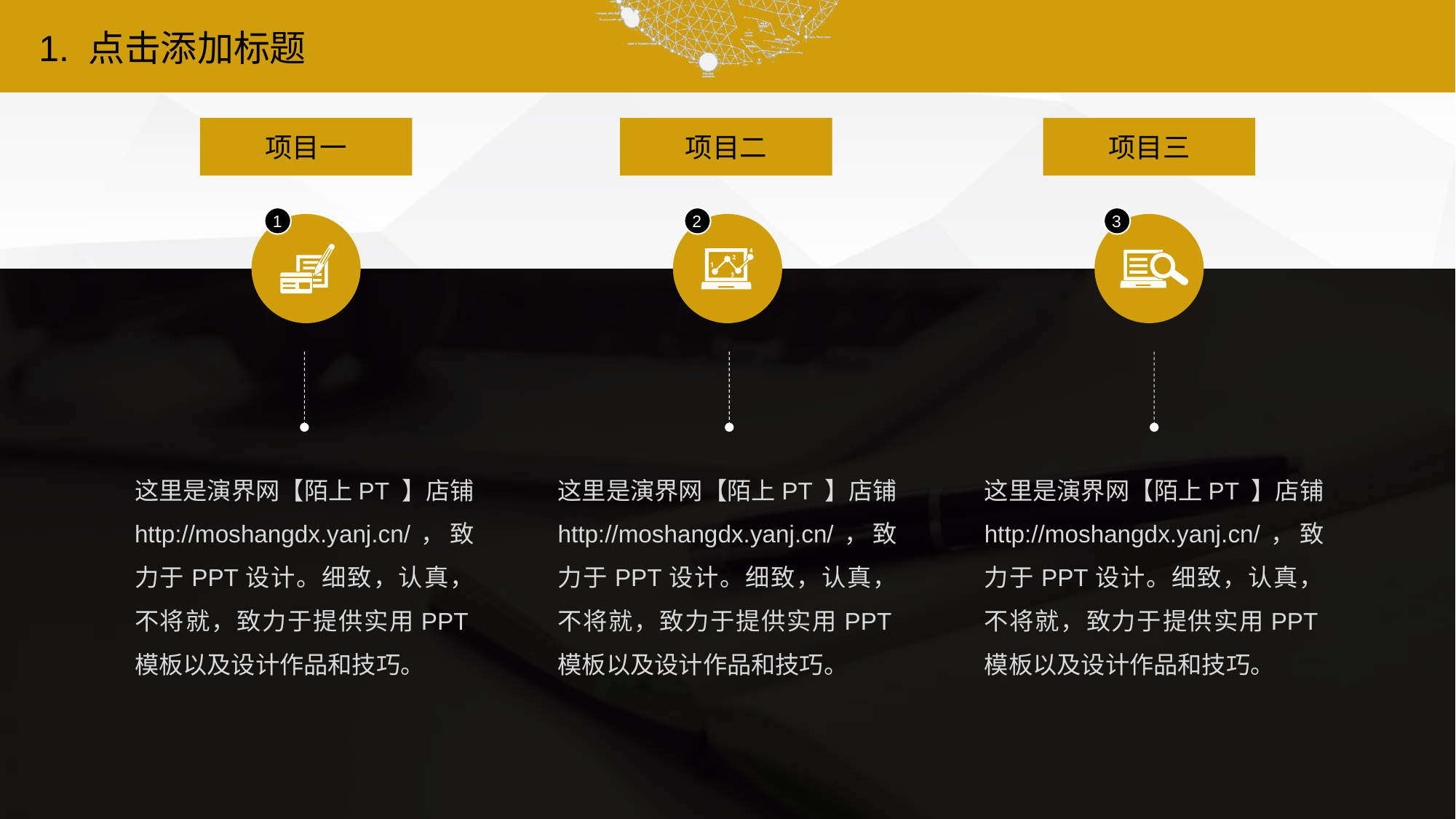

1. 点击添加标题
项目一
项目二
项目三

1

2

3

这里是演界网【陌上PT 】店铺 http://moshangdx.yanj.cn/，致力于PPT设计。细致，认真，不将就，致力于提供实用PPT模板以及设计作品和技巧。
这里是演界网【陌上PT 】店铺 http://moshangdx.yanj.cn/，致力于PPT设计。细致，认真，不将就，致力于提供实用PPT模板以及设计作品和技巧。
这里是演界网【陌上PT 】店铺 http://moshangdx.yanj.cn/，致力于PPT设计。细致，认真，不将就，致力于提供实用PPT模板以及设计作品和技巧。